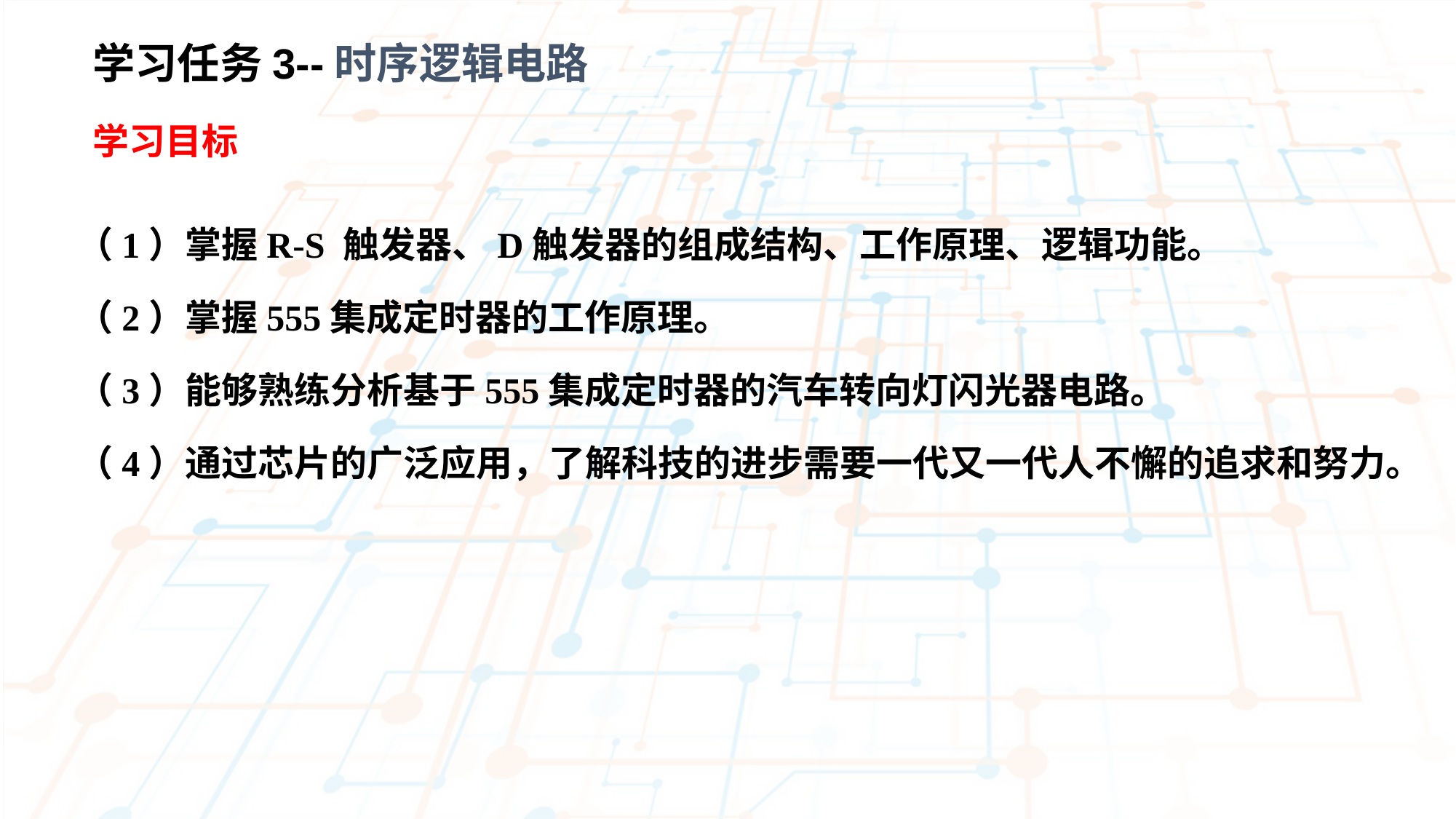

学习任务3--时序逻辑电路
学习目标

（1）掌握R-S 触发器、D触发器的组成结构、工作原理、逻辑功能。
（2）掌握555集成定时器的工作原理。
（3）能够熟练分析基于555集成定时器的汽车转向灯闪光器电路。
（4）通过芯片的广泛应用，了解科技的进步需要一代又一代人不懈的追求和努力。